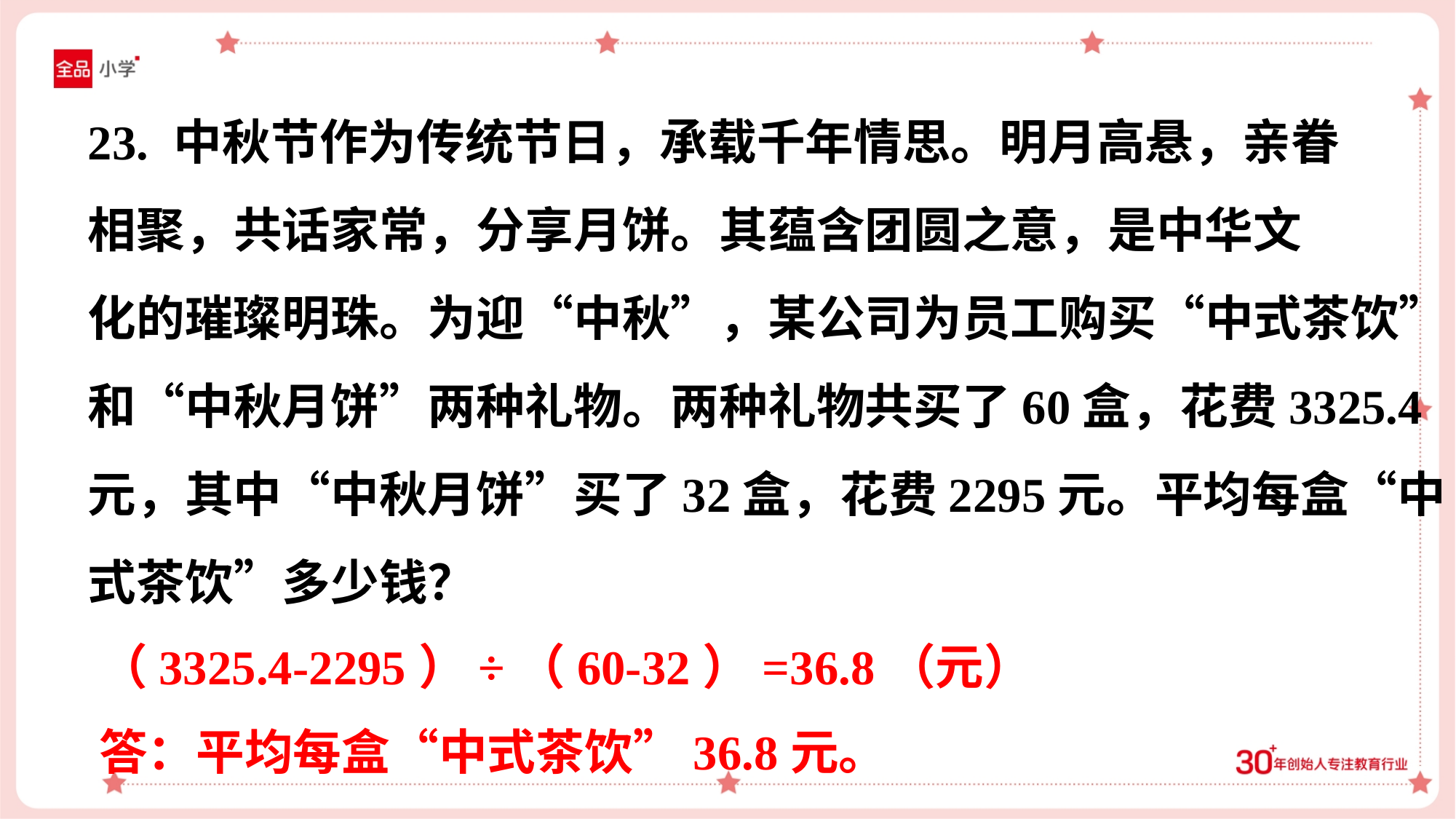

23. 中秋节作为传统节日，承载千年情思。明月高悬，亲眷
相聚，共话家常，分享月饼。其蕴含团圆之意，是中华文
化的璀璨明珠。为迎“中秋”，某公司为员工购买“中式茶饮”
和“中秋月饼”两种礼物。两种礼物共买了60盒，花费3325.4
元，其中“中秋月饼”买了32盒，花费2295元。平均每盒“中
式茶饮”多少钱？
（3325.4-2295）÷（60-32）=36.8（元）
答：平均每盒“中式茶饮”36.8元。